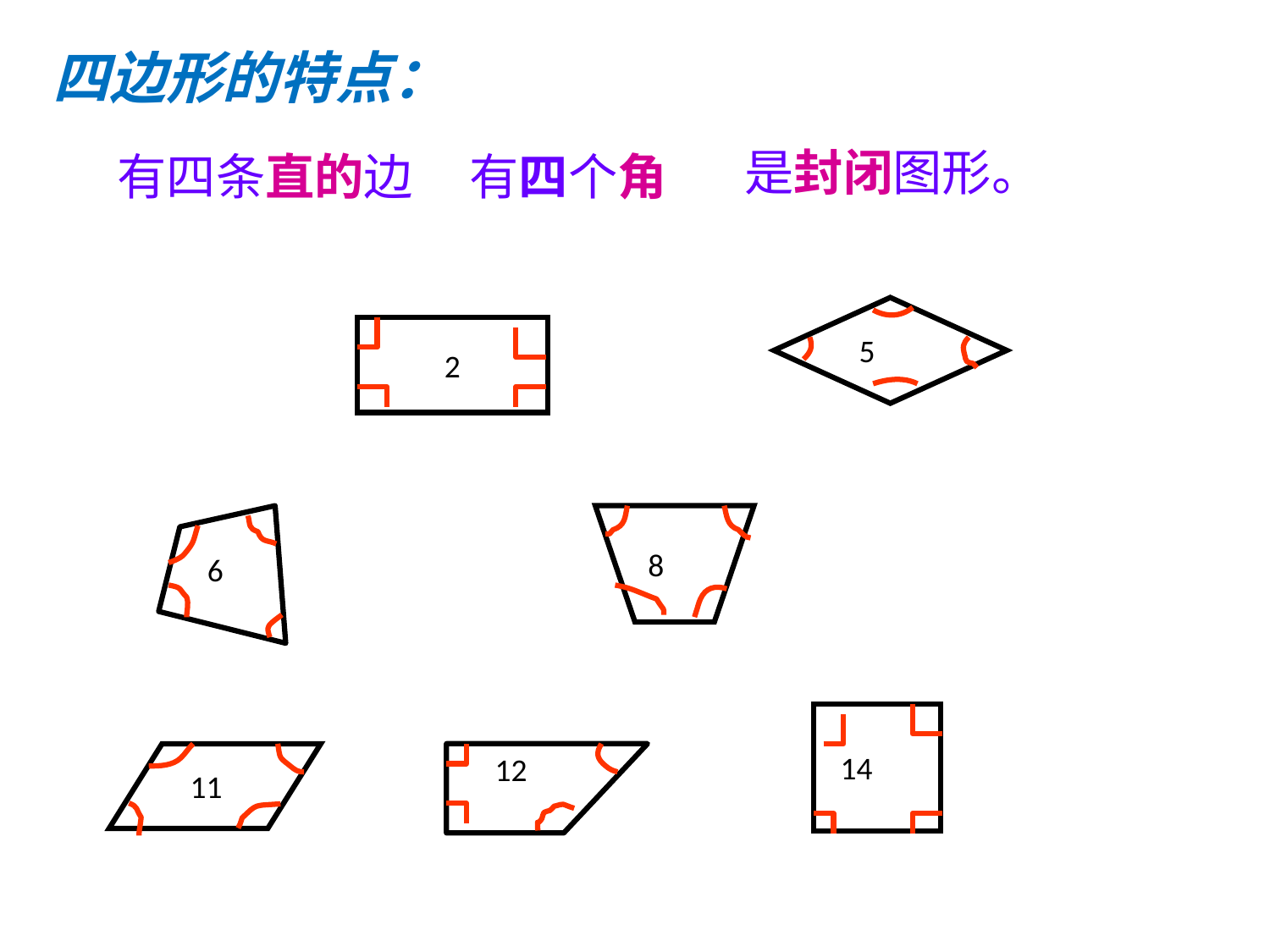

四边形的特点：

是封闭图形。
有四条直的边     有四个角
  5

2

     6
 8

  14

    11

     12